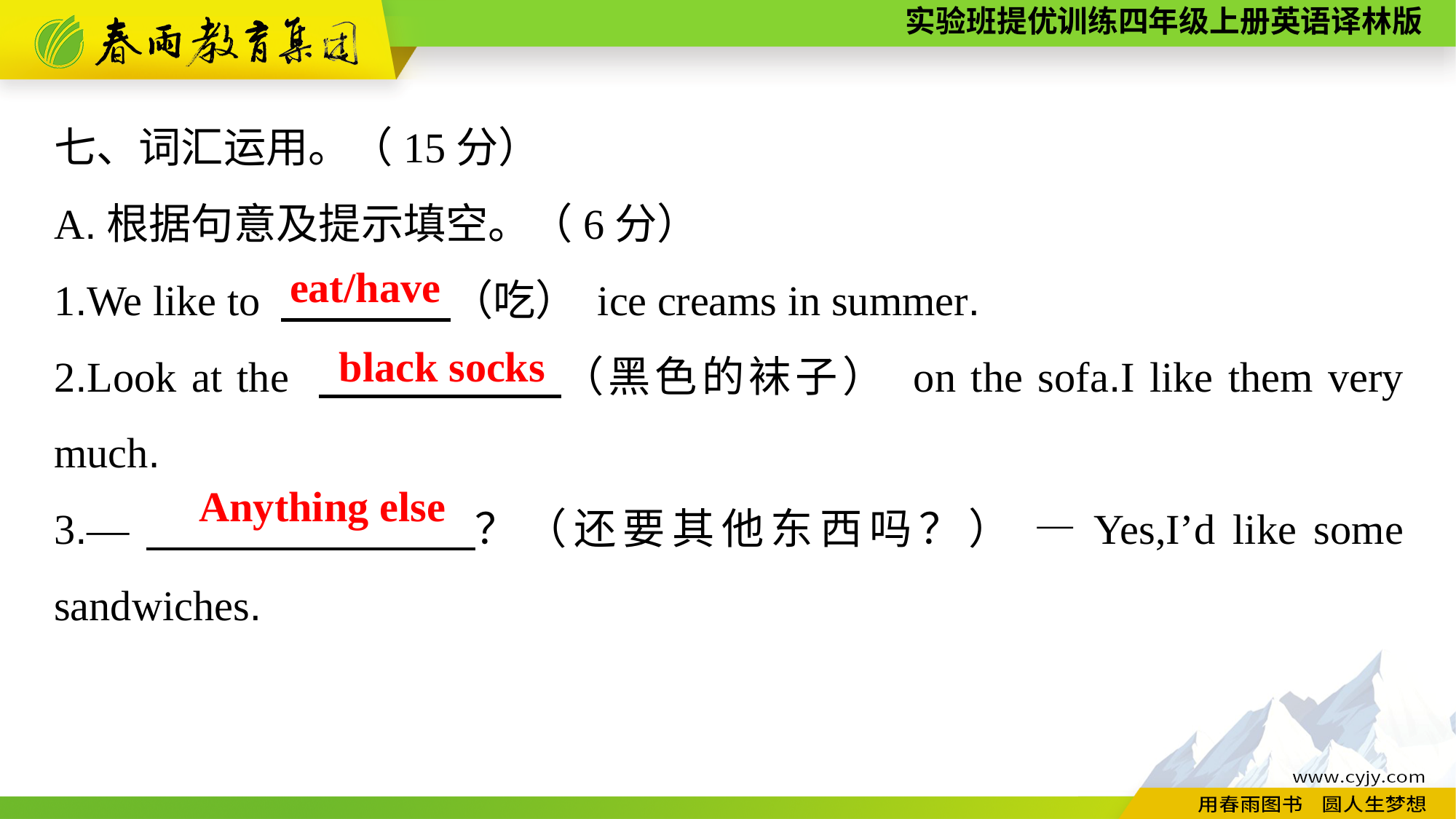

七、词汇运用。（15分）
A.根据句意及提示填空。（6分）
1.We like to 　　　　（吃） ice creams in summer.
2.Look at the 　　　    　（黑色的袜子） on the sofa.I like them very much.
3.—　　　　        ？（还要其他东西吗？） —Yes,I’d like some sandwiches.
eat/have
black socks

Anything else